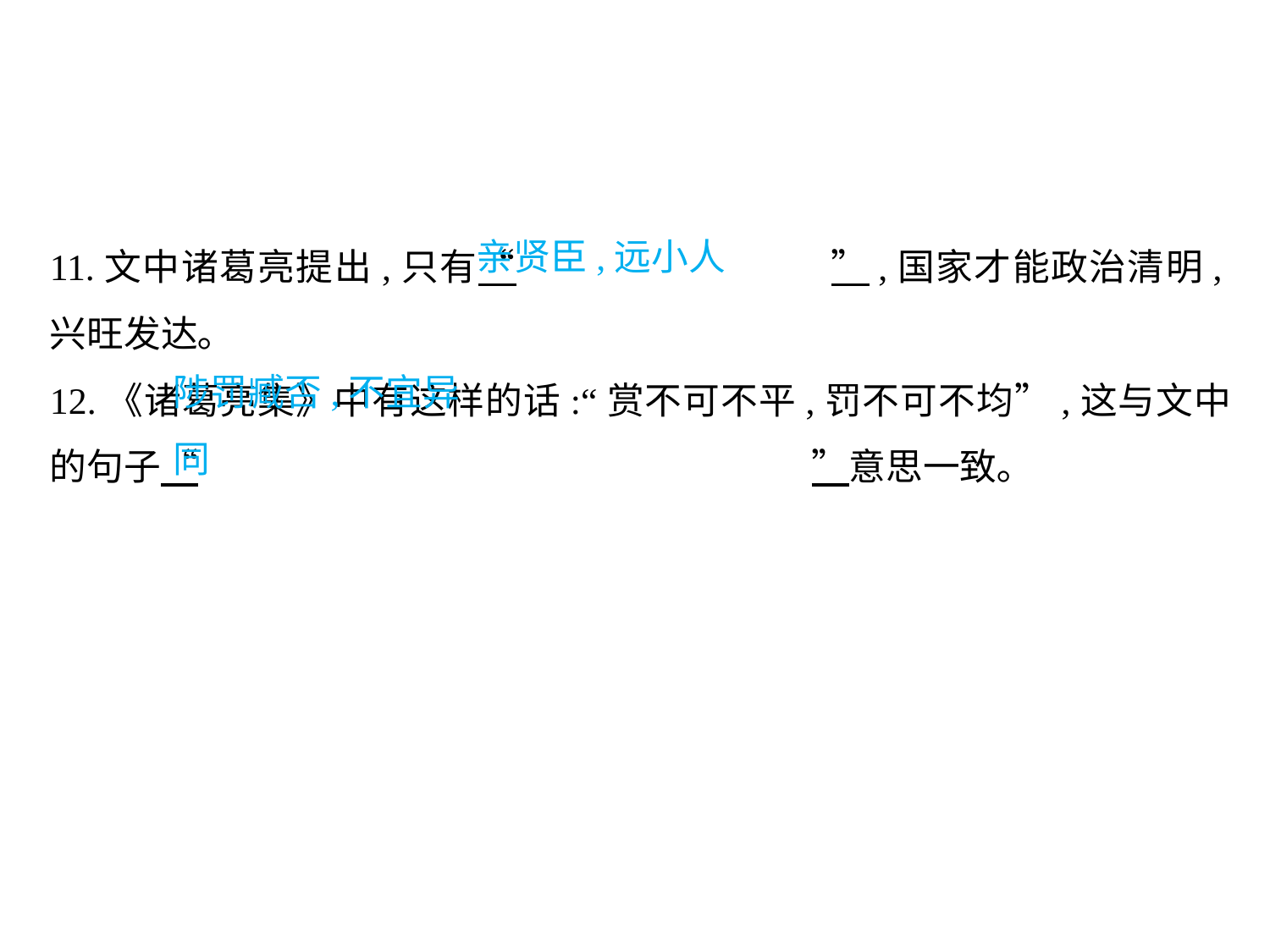

11.文中诸葛亮提出,只有“			”,国家才能政治清明,兴旺发达｡
12.《诸葛亮集》中有这样的话:“赏不可不平,罚不可不均”,这与文中的句子“					”意思一致｡
亲贤臣,远小人
陟罚臧否,不宜异同